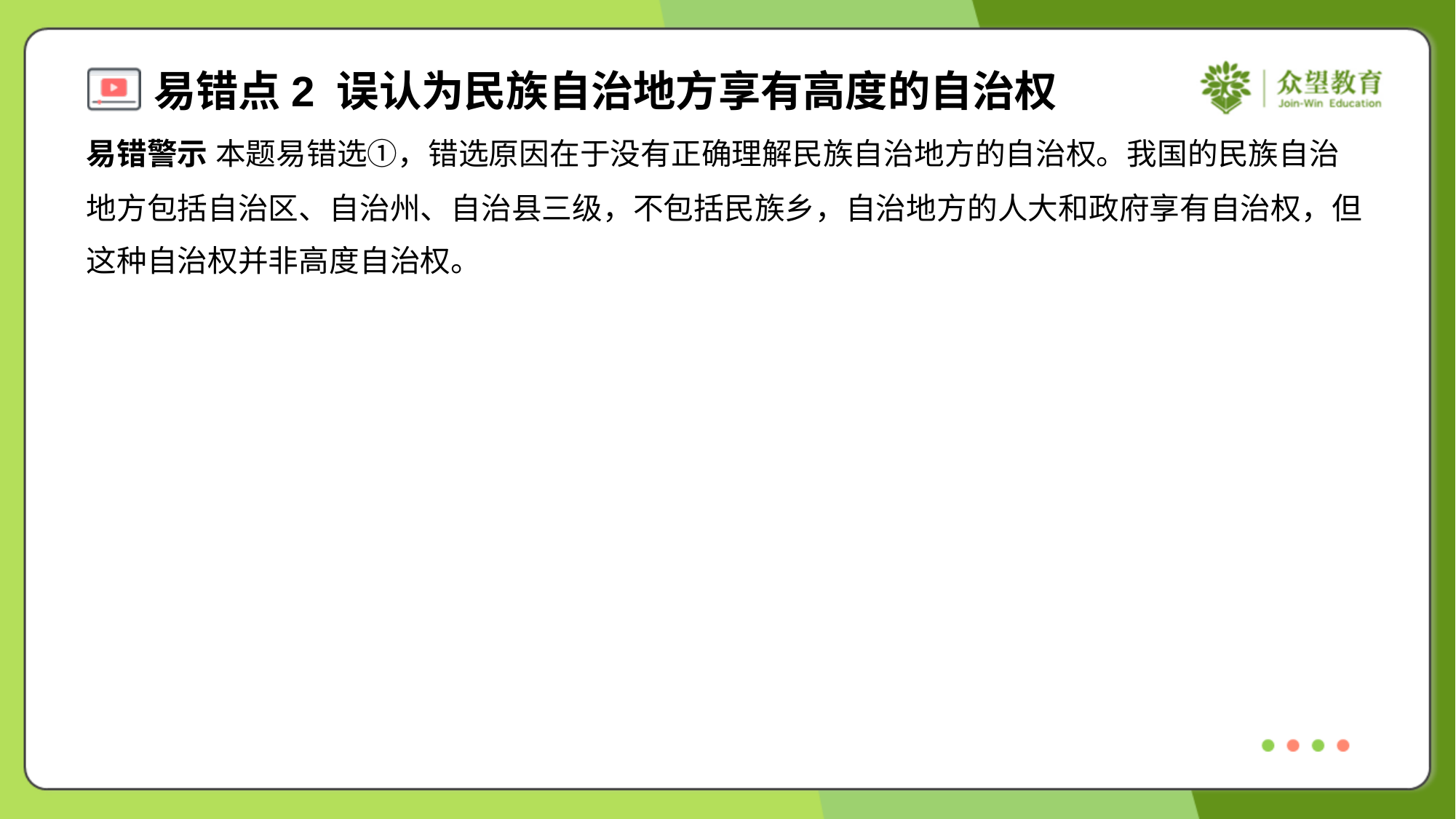

易错警示 本题易错选①，错选原因在于没有正确理解民族自治地方的自治权。我国的民族自治
地方包括自治区、自治州、自治县三级，不包括民族乡，自治地方的人大和政府享有自治权，但
这种自治权并非高度自治权。